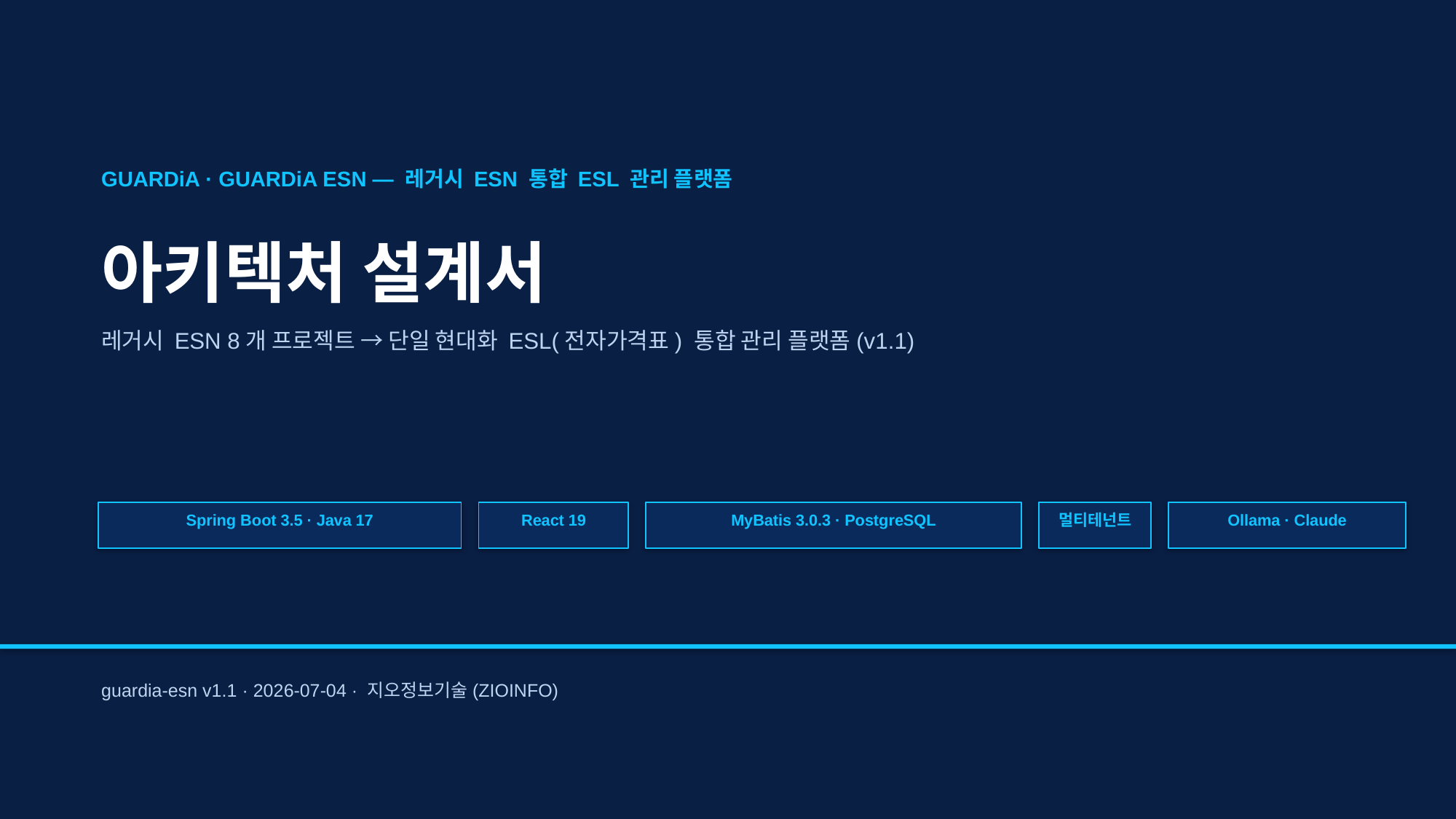

GUARDiA · GUARDiA ESN — 레거시 ESN 통합 ESL 관리 플랫폼
아키텍처 설계서
레거시 ESN 8개 프로젝트 → 단일 현대화 ESL(전자가격표) 통합 관리 플랫폼(v1.1)

Spring Boot 3.5 · Java 17
React 19
MyBatis 3.0.3 · PostgreSQL
멀티테넌트
Ollama · Claude

guardia-esn v1.1 · 2026-07-04 · 지오정보기술(ZIOINFO)